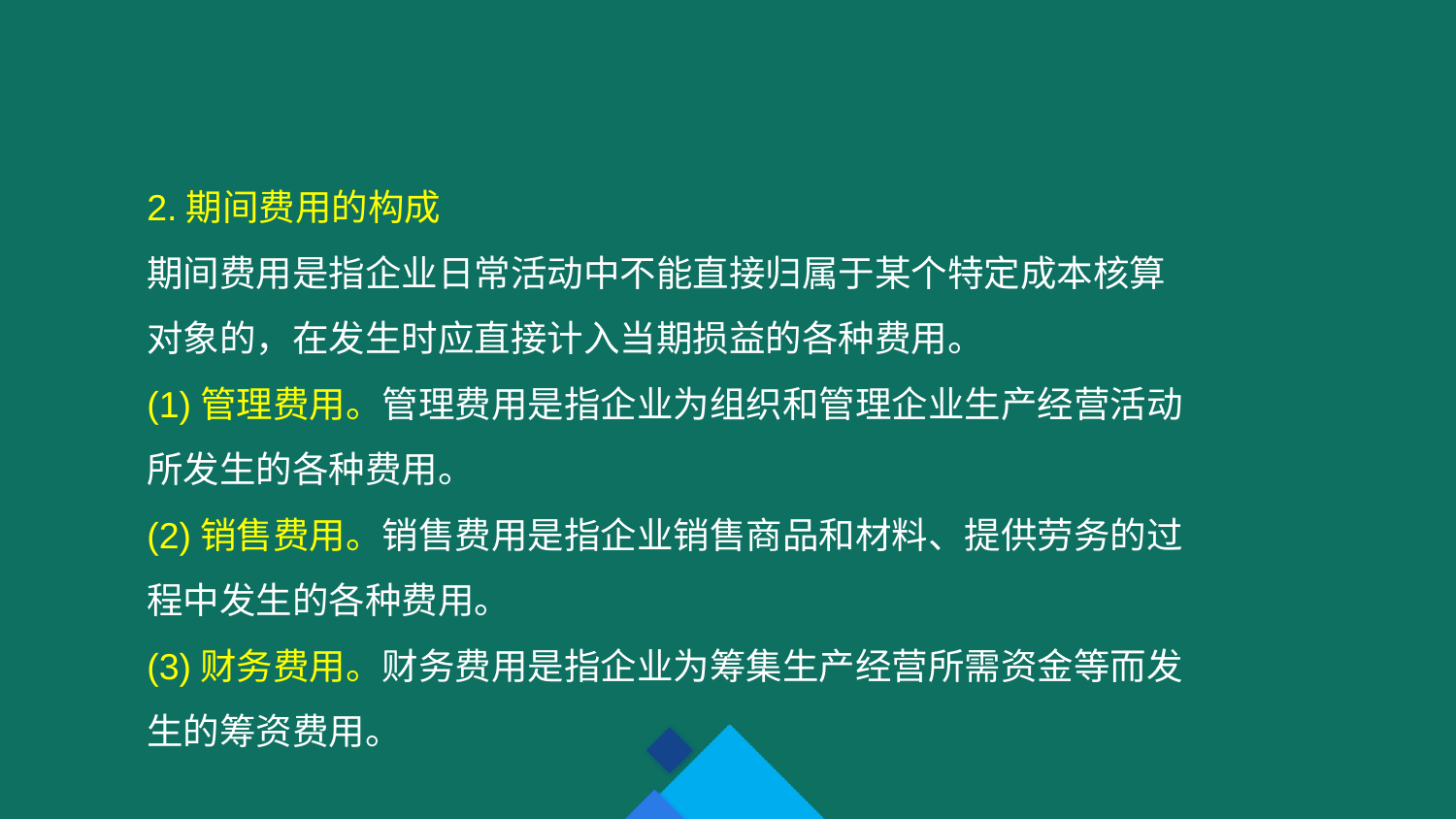

2.期间费用的构成
期间费用是指企业日常活动中不能直接归属于某个特定成本核算对象的，在发生时应直接计入当期损益的各种费用。
(1)管理费用。管理费用是指企业为组织和管理企业生产经营活动所发生的各种费用。
(2)销售费用。销售费用是指企业销售商品和材料、提供劳务的过程中发生的各种费用。
(3)财务费用。财务费用是指企业为筹集生产经营所需资金等而发生的筹资费用。